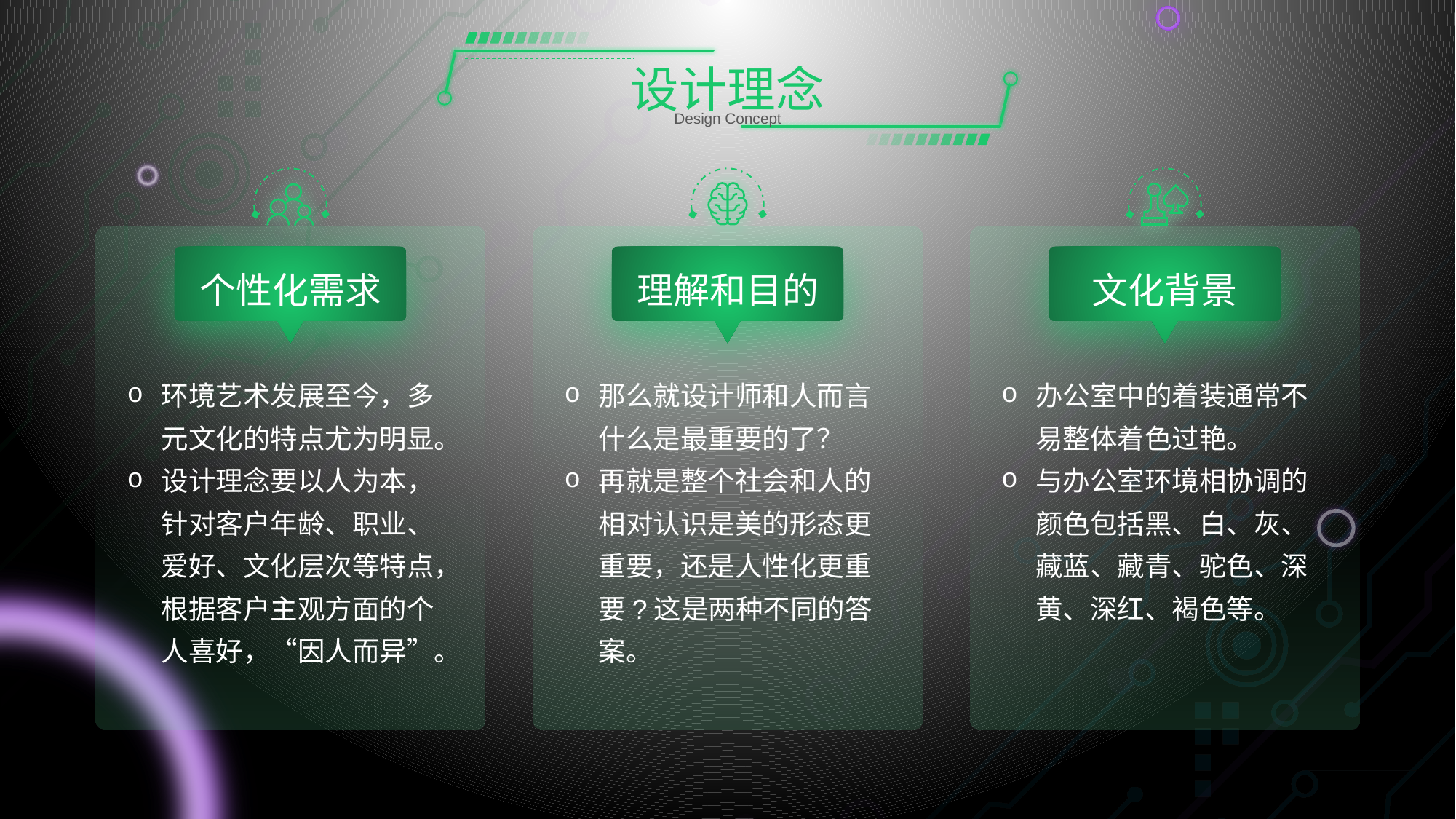

# 设计理念
Design Concept

个性化需求
理解和目的
文化背景
环境艺术发展至今，多元文化的特点尤为明显。
设计理念要以人为本，针对客户年龄、职业、爱好、文化层次等特点，根据客户主观方面的个人喜好，“因人而异”。
那么就设计师和人而言什么是最重要的了？
再就是整个社会和人的相对认识是美的形态更重要，还是人性化更重要?这是两种不同的答案。
办公室中的着装通常不易整体着色过艳。
与办公室环境相协调的颜色包括黑、白、灰、藏蓝、藏青、驼色、深黄、深红、褐色等。